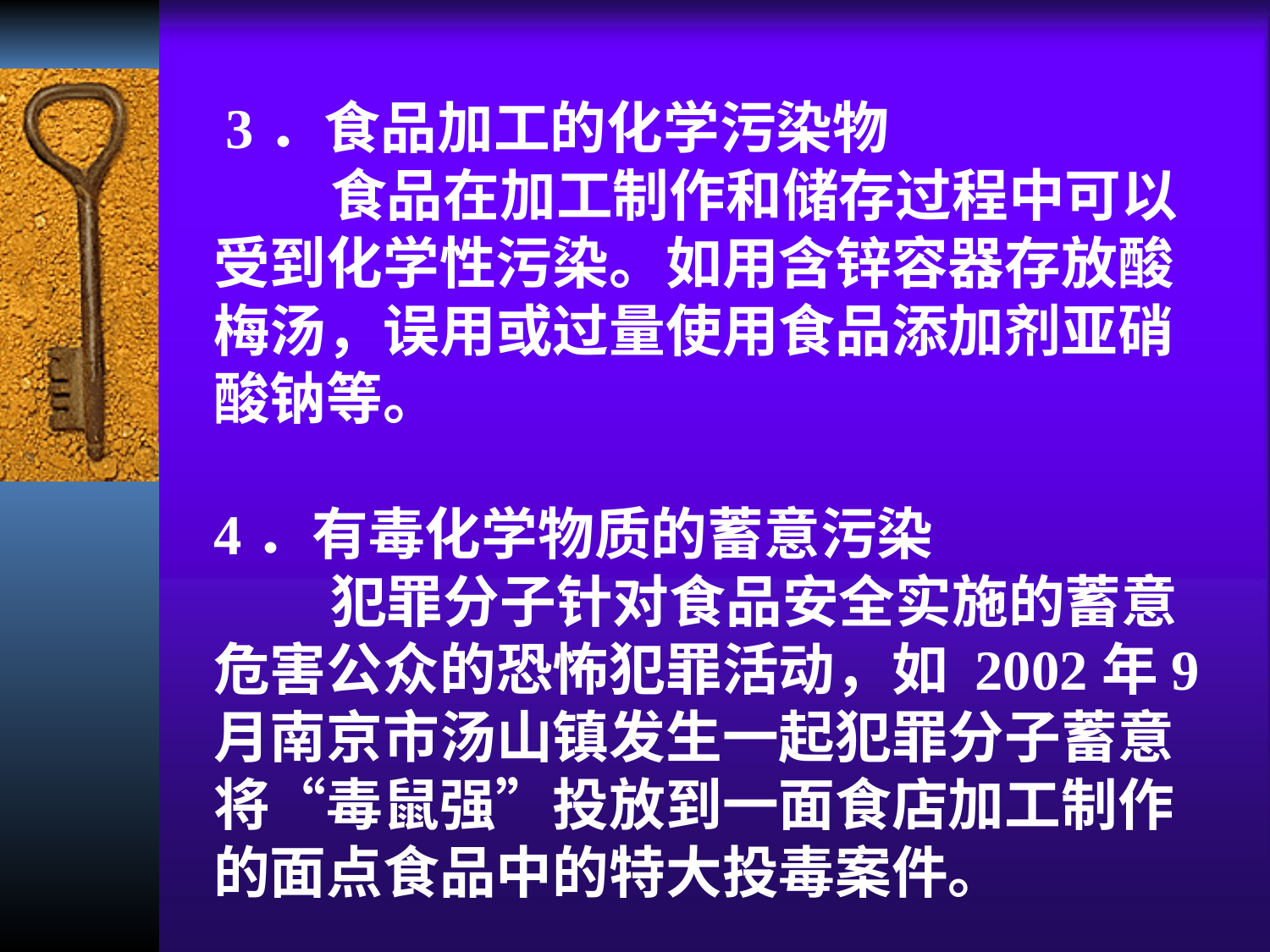

3．食品加工的化学污染物
        食品在加工制作和储存过程中可以受到化学性污染。如用含锌容器存放酸梅汤，误用或过量使用食品添加剂亚硝酸钠等。

4．有毒化学物质的蓄意污染
        犯罪分子针对食品安全实施的蓄意危害公众的恐怖犯罪活动，如 2002年9月南京市汤山镇发生一起犯罪分子蓄意将“毒鼠强”投放到一面食店加工制作的面点食品中的特大投毒案件。